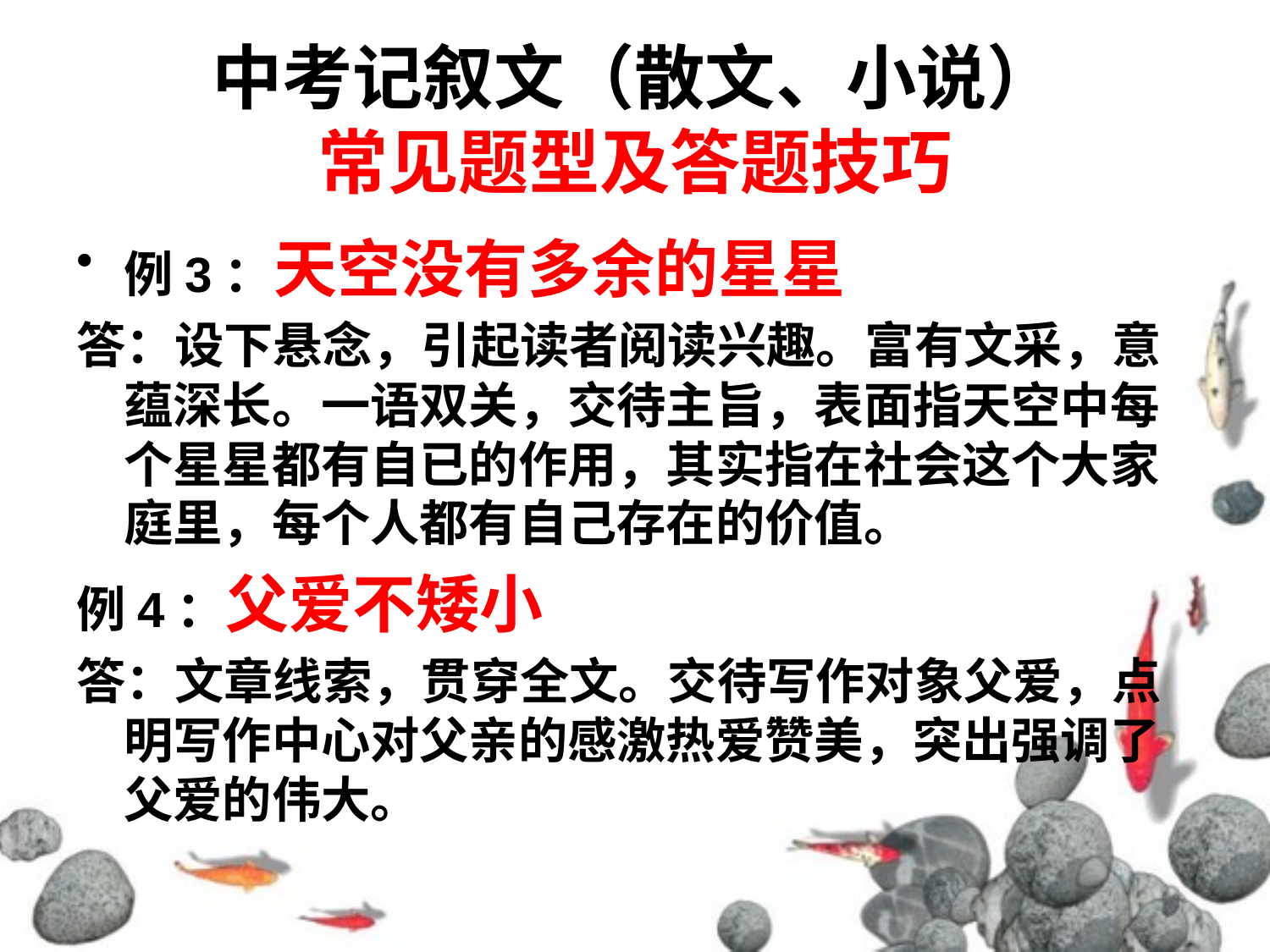

# 中考记叙文（散文、小说） 常见题型及答题技巧
例3：天空没有多余的星星
答：设下悬念，引起读者阅读兴趣。富有文采，意蕴深长。一语双关，交待主旨，表面指天空中每个星星都有自已的作用，其实指在社会这个大家庭里，每个人都有自己存在的价值。
例4：父爱不矮小
答：文章线索，贯穿全文。交待写作对象父爱，点明写作中心对父亲的感激热爱赞美，突出强调了父爱的伟大。